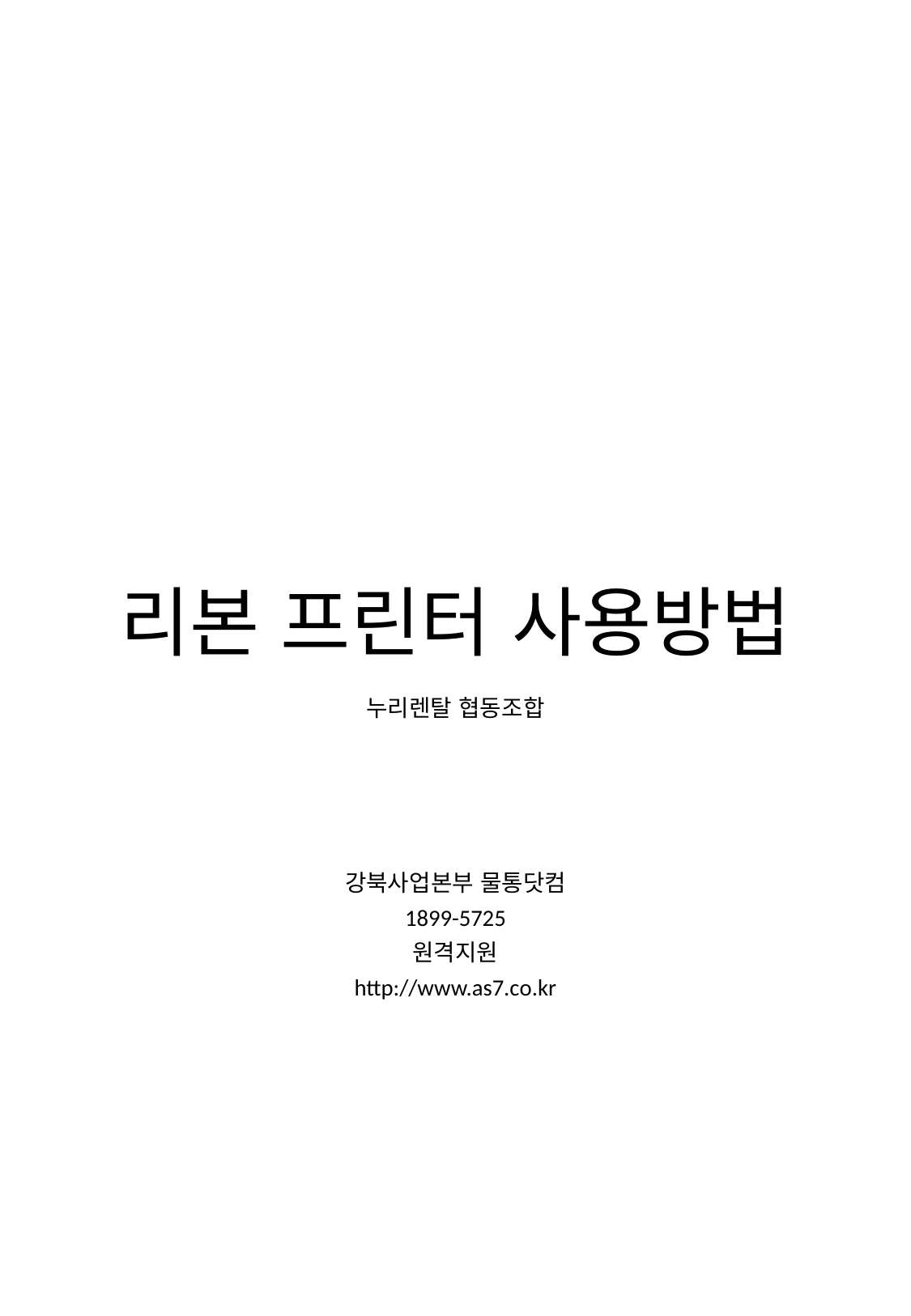

# 리본 프린터 사용방법
누리렌탈 협동조합

강북사업본부 물통닷컴
1899-5725
원격지원
http://www.as7.co.kr